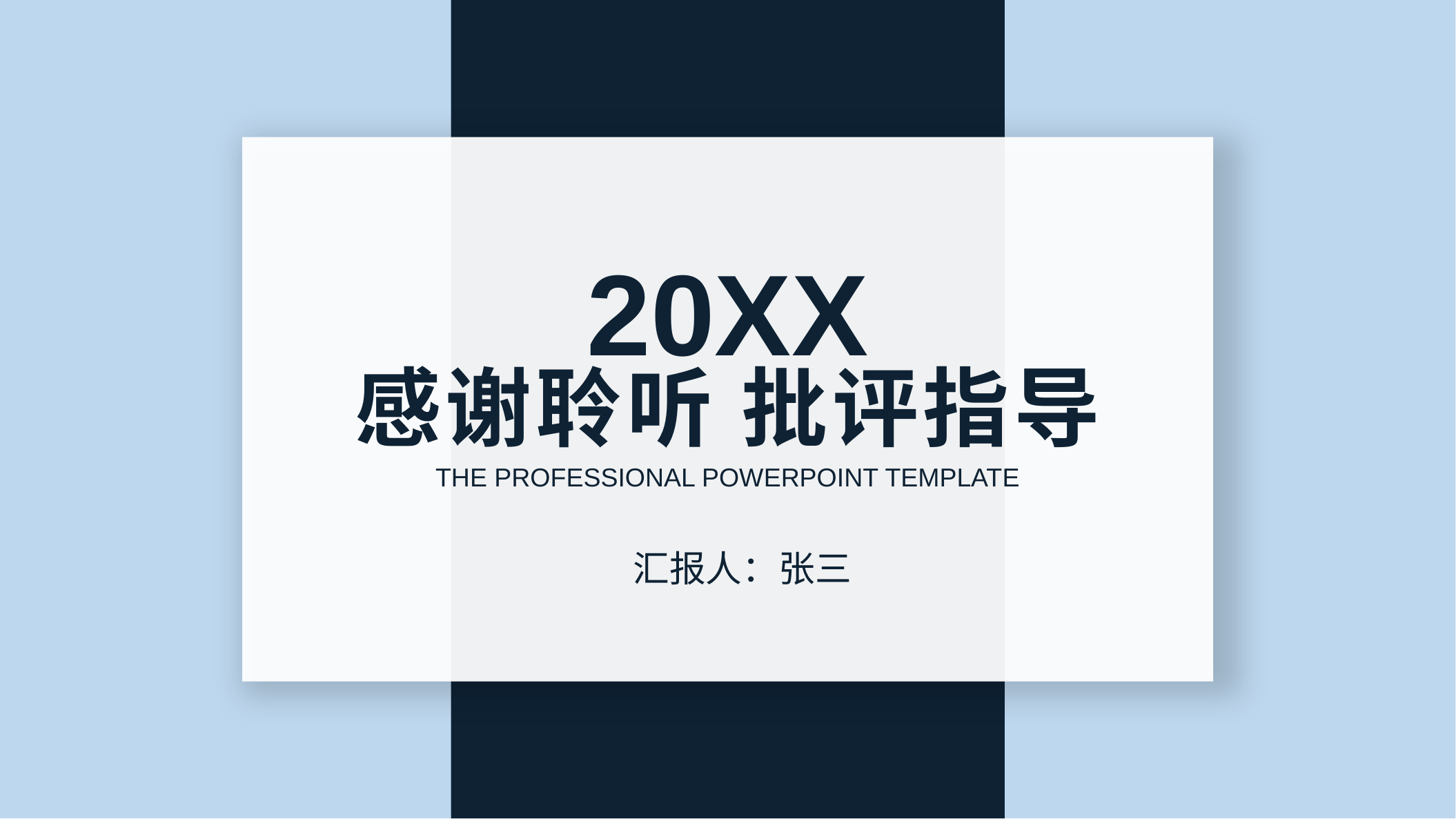

20XX
感谢聆听 批评指导
THE PROFESSIONAL POWERPOINT TEMPLATE
汇报人：张三